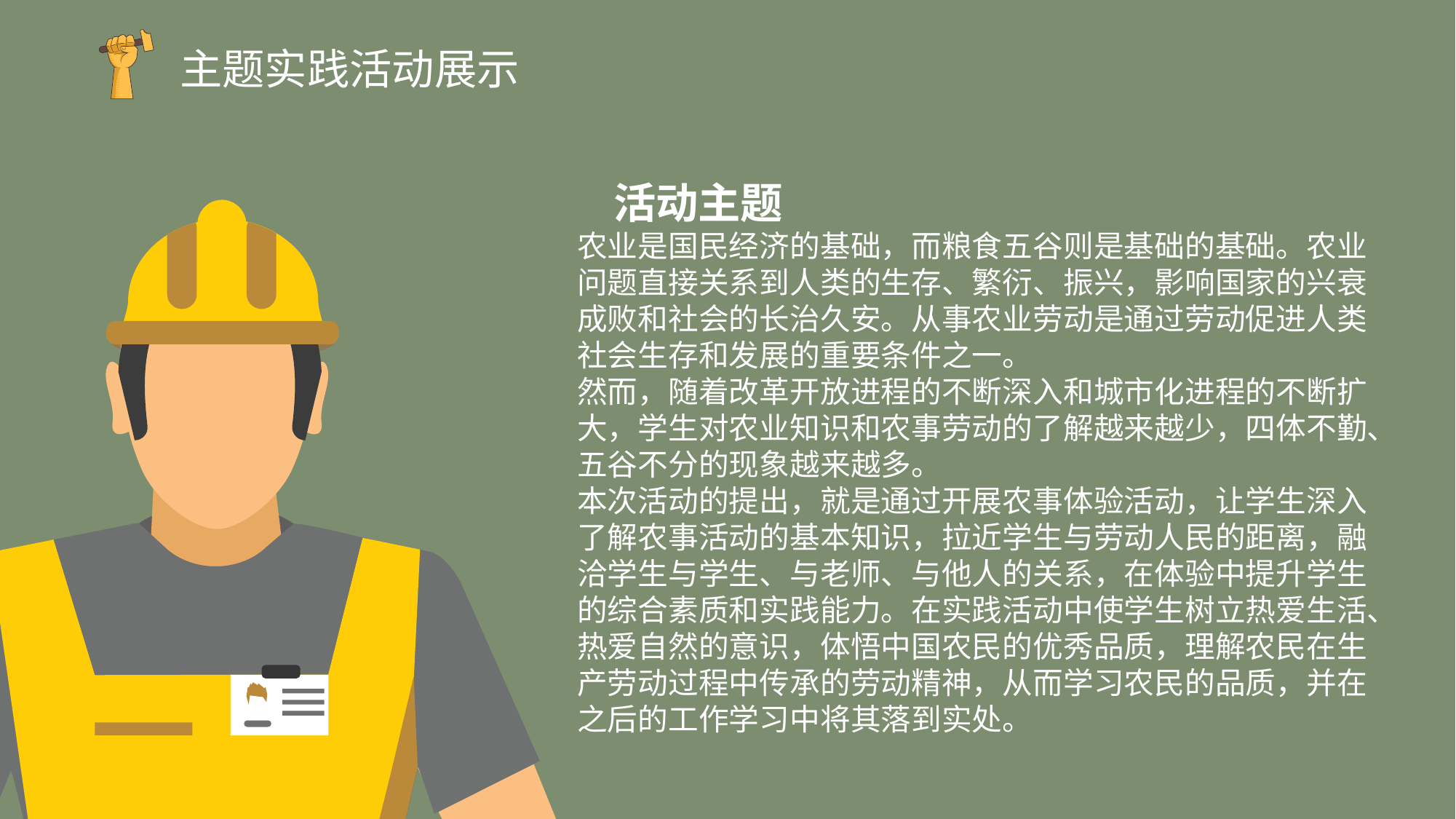

主题实践活动展示
　活动主题
农业是国民经济的基础，而粮食五谷则是基础的基础。农业问题直接关系到人类的生存、繁衍、振兴，影响国家的兴衰成败和社会的长治久安。从事农业劳动是通过劳动促进人类社会生存和发展的重要条件之一。
然而，随着改革开放进程的不断深入和城市化进程的不断扩大，学生对农业知识和农事劳动的了解越来越少，四体不勤、五谷不分的现象越来越多。
本次活动的提出，就是通过开展农事体验活动，让学生深入了解农事活动的基本知识，拉近学生与劳动人民的距离，融洽学生与学生、与老师、与他人的关系，在体验中提升学生的综合素质和实践能力。在实践活动中使学生树立热爱生活、热爱自然的意识，体悟中国农民的优秀品质，理解农民在生产劳动过程中传承的劳动精神，从而学习农民的品质，并在之后的工作学习中将其落到实处。